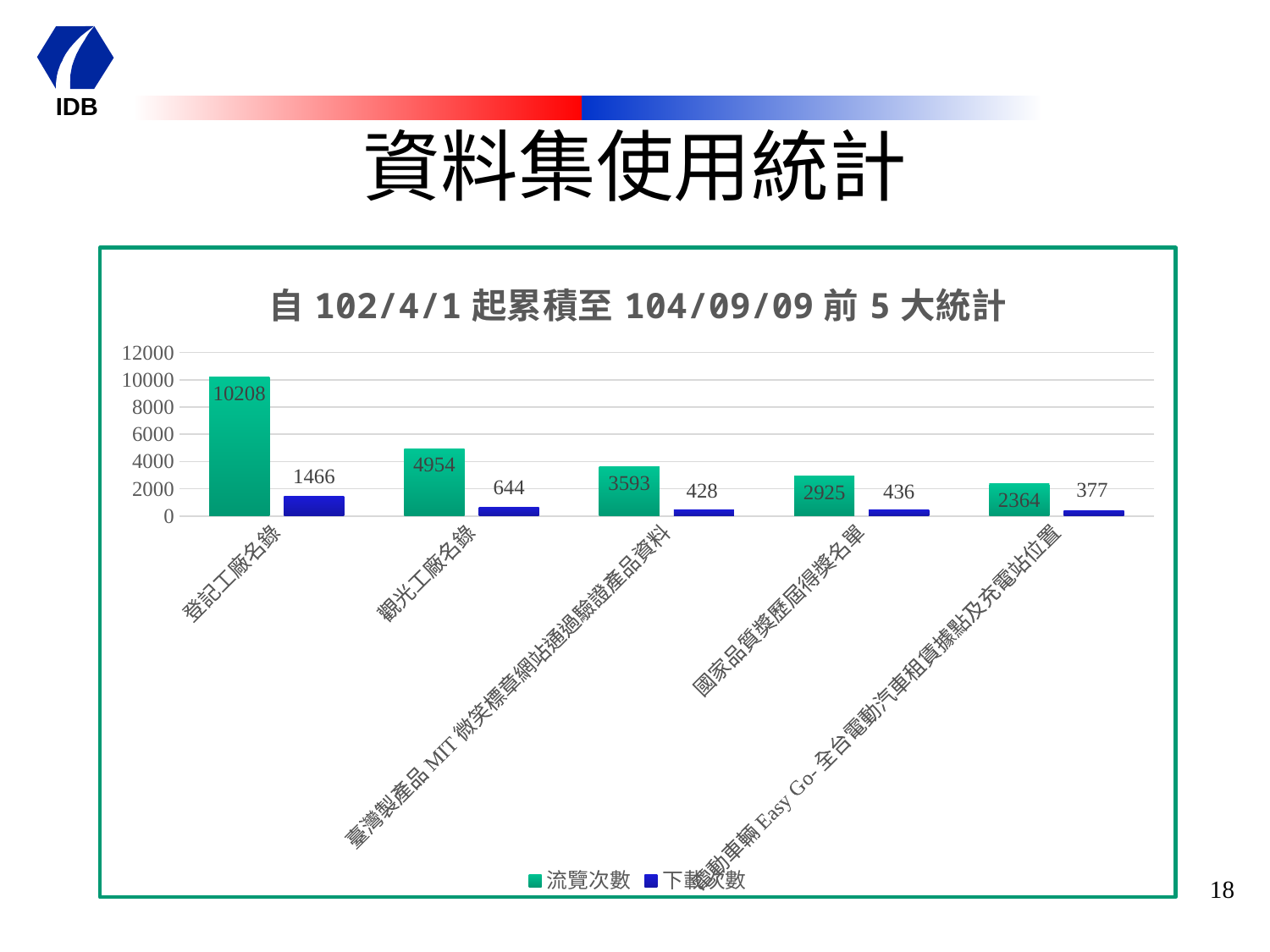

# 資料集使用統計

### Chart: 自102/4/1起累積至104/09/09前5大統計

| Category | 流覽次數 | 下載次數 |
|---|---|---|
| 登記工廠名錄 | 10208.0 | 1466.0 |
| 觀光工廠名錄 | 4954.0 | 644.0 |
| 臺灣製產品MIT微笑標章網站通過驗證產品資料 | 3593.0 | 428.0 |
| 國家品質獎歷屆得獎名單 | 2925.0 | 436.0 |
| 電動車輛Easy Go-全台電動汽車租賃據點及充電站位置 | 2364.0 | 377.0 |
18